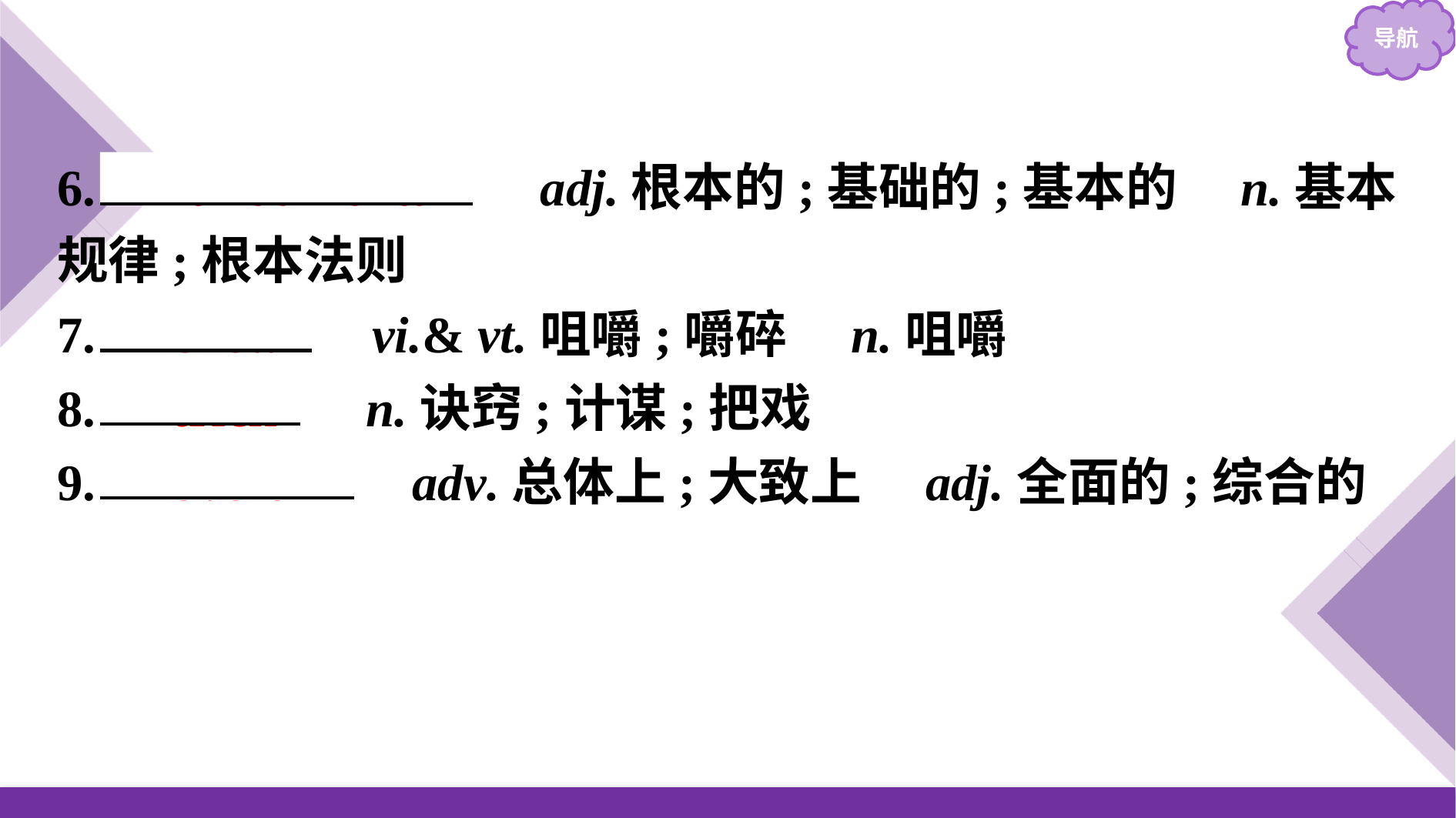

6.　fundamental　 adj.根本的;基础的;基本的　n.基本规律;根本法则
7.　chew　 vi.& vt.咀嚼;嚼碎　n.咀嚼
8.　trick　 n.诀窍;计谋;把戏
9.　overall　 adv.总体上;大致上　adj.全面的;综合的